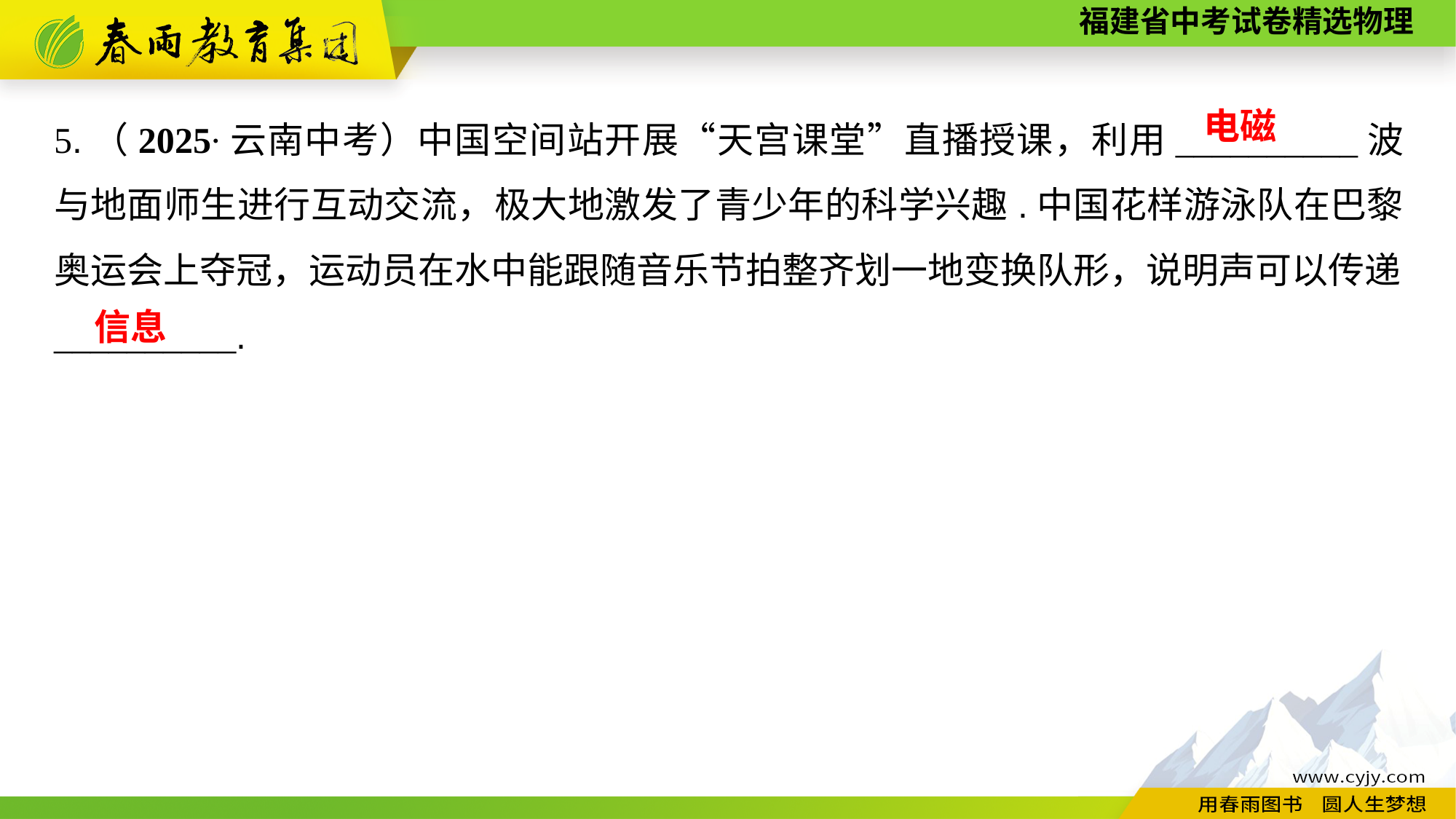

5.（2025∙云南中考）中国空间站开展“天宫课堂”直播授课，利用__________波与地面师生进行互动交流，极大地激发了青少年的科学兴趣.中国花样游泳队在巴黎奥运会上夺冠，运动员在水中能跟随音乐节拍整齐划一地变换队形，说明声可以传递__________.
电磁
信息